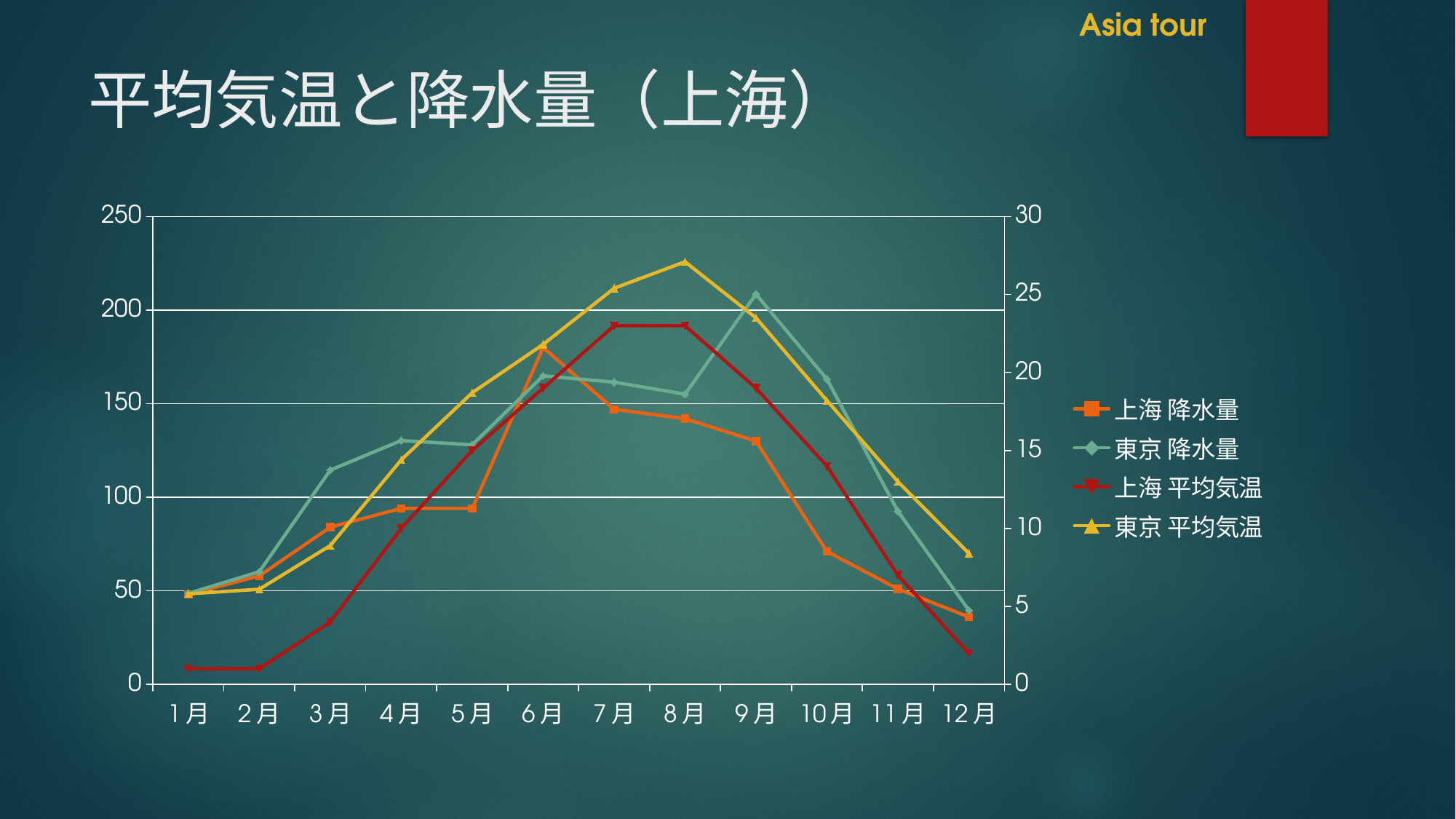

# 平均気温と降水量（上海）

### Chart

| Category | 上海 降水量 | 東京 降水量 | 上海 平均気温 | 東京 平均気温 |
|---|---|---|---|---|
| 1月 | 48.0 | 48.6 | 1.0 | 5.8 |
| 2月 | 58.0 | 60.2 | 1.0 | 6.1 |
| 3月 | 84.0 | 114.5 | 4.0 | 8.9 |
| 4月 | 94.0 | 130.3 | 10.0 | 14.4 |
| 5月 | 94.0 | 128.0 | 15.0 | 18.7 |
| 6月 | 180.0 | 164.9 | 19.0 | 21.8 |
| 7月 | 147.0 | 161.5 | 23.0 | 25.4 |
| 8月 | 142.0 | 155.1 | 23.0 | 27.1 |
| 9月 | 130.0 | 208.5 | 19.0 | 23.5 |
| 10月 | 71.0 | 163.1 | 14.0 | 18.2 |
| 11月 | 51.0 | 92.5 | 7.0 | 13.0 |
| 12月 | 36.0 | 39.6 | 2.0 | 8.4 |